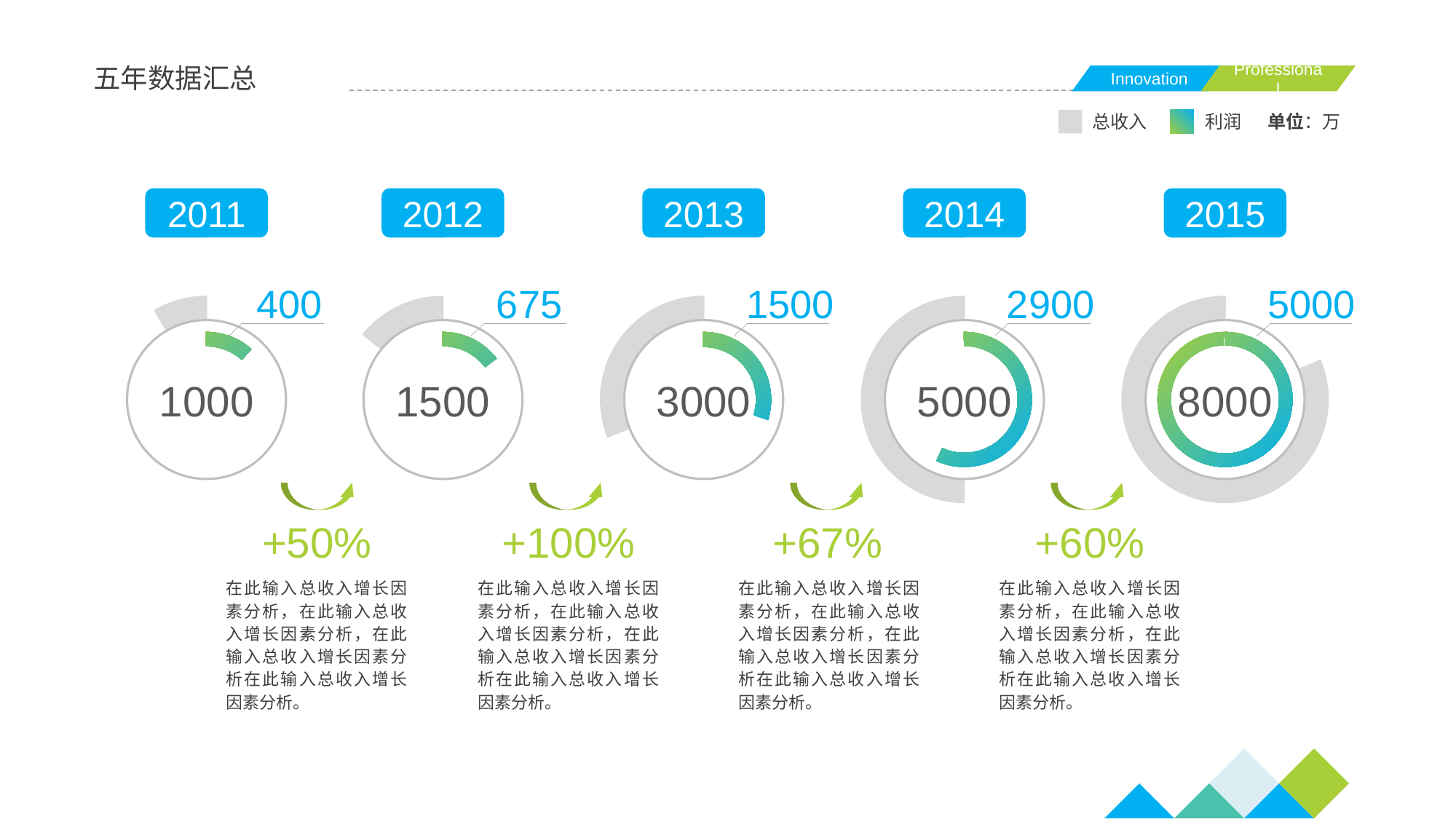

五年数据汇总
总收入
利润
单位：万

2011
2012
2013
2014
2015
400
675
1500
2900
5000

1000
1500
3000
5000
8000

+50%
+100%
+67%
+60%
在此输入总收入增长因素分析，在此输入总收入增长因素分析，在此输入总收入增长因素分析在此输入总收入增长因素分析。
在此输入总收入增长因素分析，在此输入总收入增长因素分析，在此输入总收入增长因素分析在此输入总收入增长因素分析。
在此输入总收入增长因素分析，在此输入总收入增长因素分析，在此输入总收入增长因素分析在此输入总收入增长因素分析。
在此输入总收入增长因素分析，在此输入总收入增长因素分析，在此输入总收入增长因素分析在此输入总收入增长因素分析。